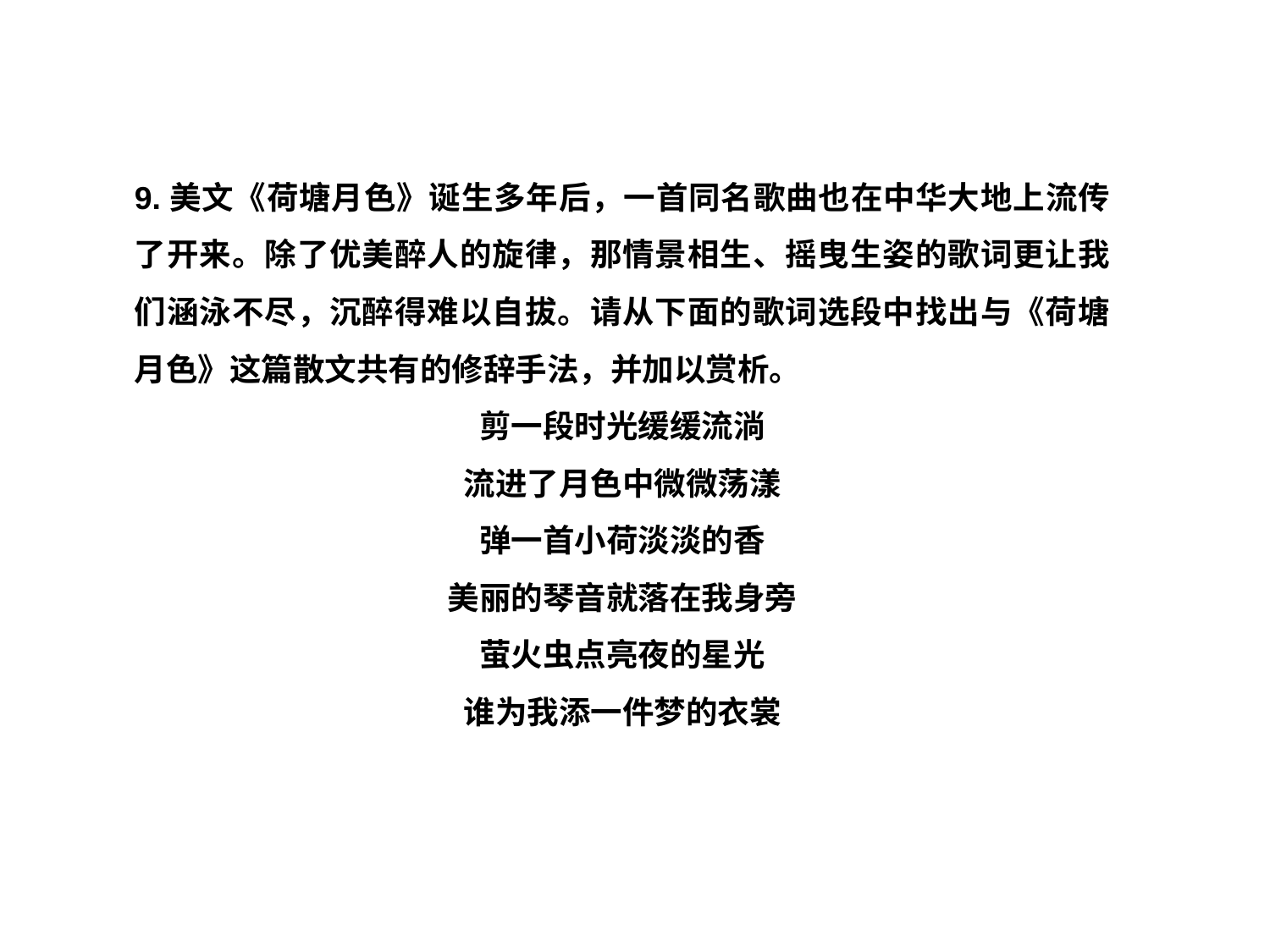

9.美文《荷塘月色》诞生多年后，一首同名歌曲也在中华大地上流传了开来。除了优美醉人的旋律，那情景相生、摇曳生姿的歌词更让我们涵泳不尽，沉醉得难以自拔。请从下面的歌词选段中找出与《荷塘月色》这篇散文共有的修辞手法，并加以赏析。
剪一段时光缓缓流淌
流进了月色中微微荡漾
弹一首小荷淡淡的香
美丽的琴音就落在我身旁
萤火虫点亮夜的星光
谁为我添一件梦的衣裳